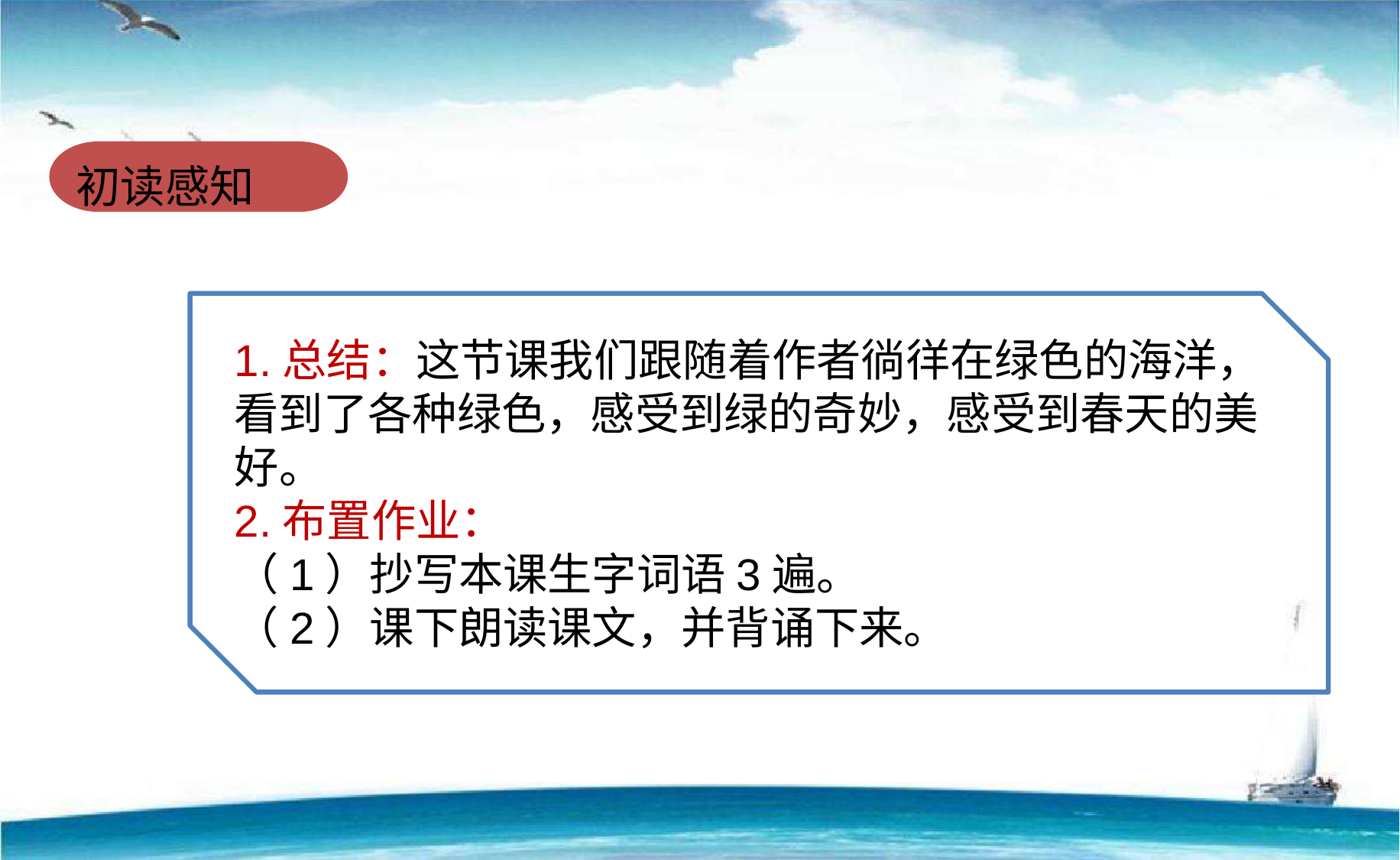

初读感知
1.总结：这节课我们跟随着作者徜徉在绿色的海洋，看到了各种绿色，感受到绿的奇妙，感受到春天的美好。
2.布置作业：
（1）抄写本课生字词语3遍。
（2）课下朗读课文，并背诵下来。